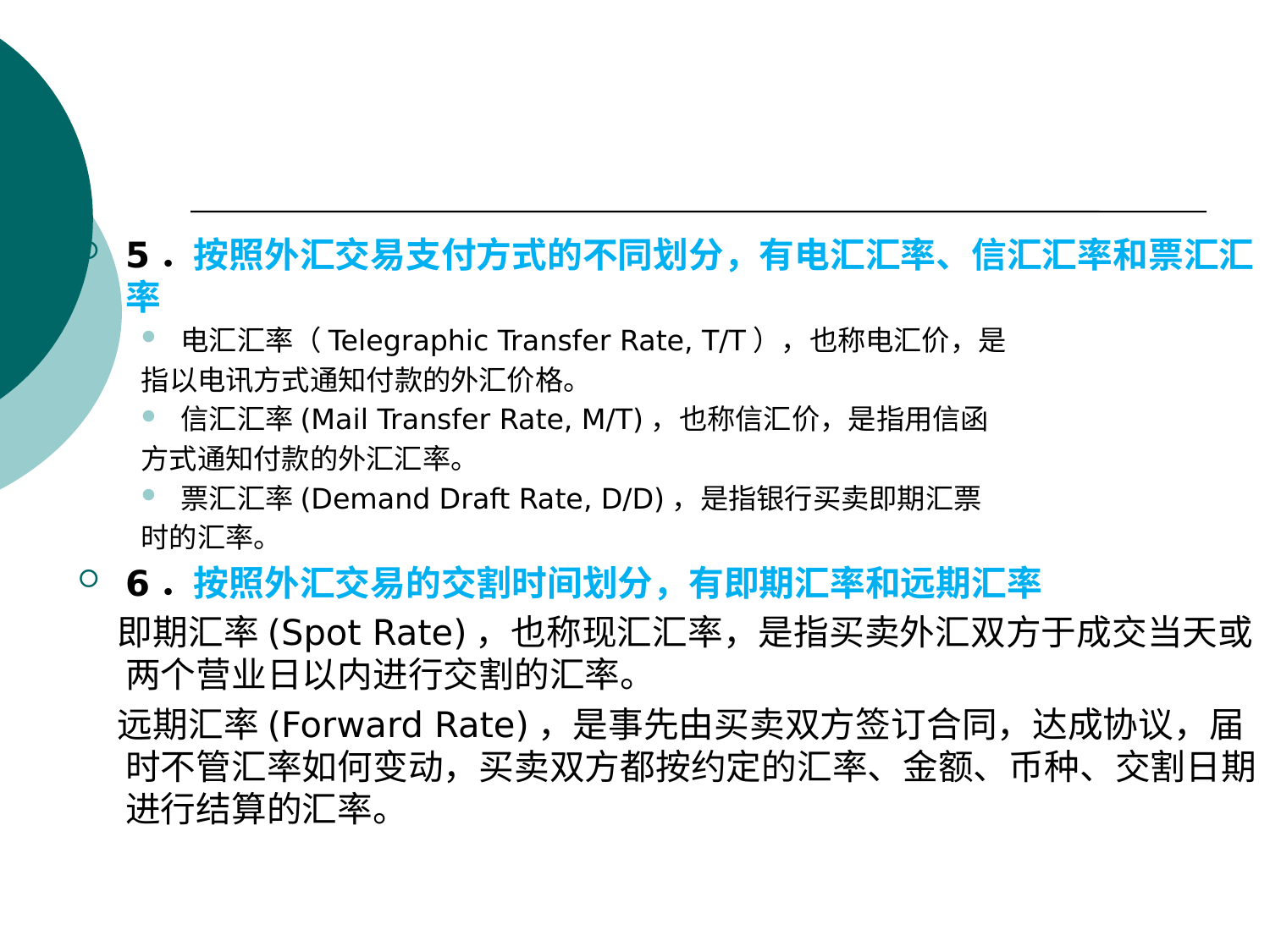

5．按照外汇交易支付方式的不同划分，有电汇汇率、信汇汇率和票汇汇率
电汇汇率（Telegraphic Transfer Rate, T/T），也称电汇价，是
指以电讯方式通知付款的外汇价格。
信汇汇率(Mail Transfer Rate, M/T)，也称信汇价，是指用信函
方式通知付款的外汇汇率。
票汇汇率(Demand Draft Rate, D/D)，是指银行买卖即期汇票
时的汇率。
6．按照外汇交易的交割时间划分，有即期汇率和远期汇率
    即期汇率(Spot Rate)，也称现汇汇率，是指买卖外汇双方于成交当天或两个营业日以内进行交割的汇率。
    远期汇率(Forward Rate)，是事先由买卖双方签订合同，达成协议，届时不管汇率如何变动，买卖双方都按约定的汇率、金额、币种、交割日期进行结算的汇率。